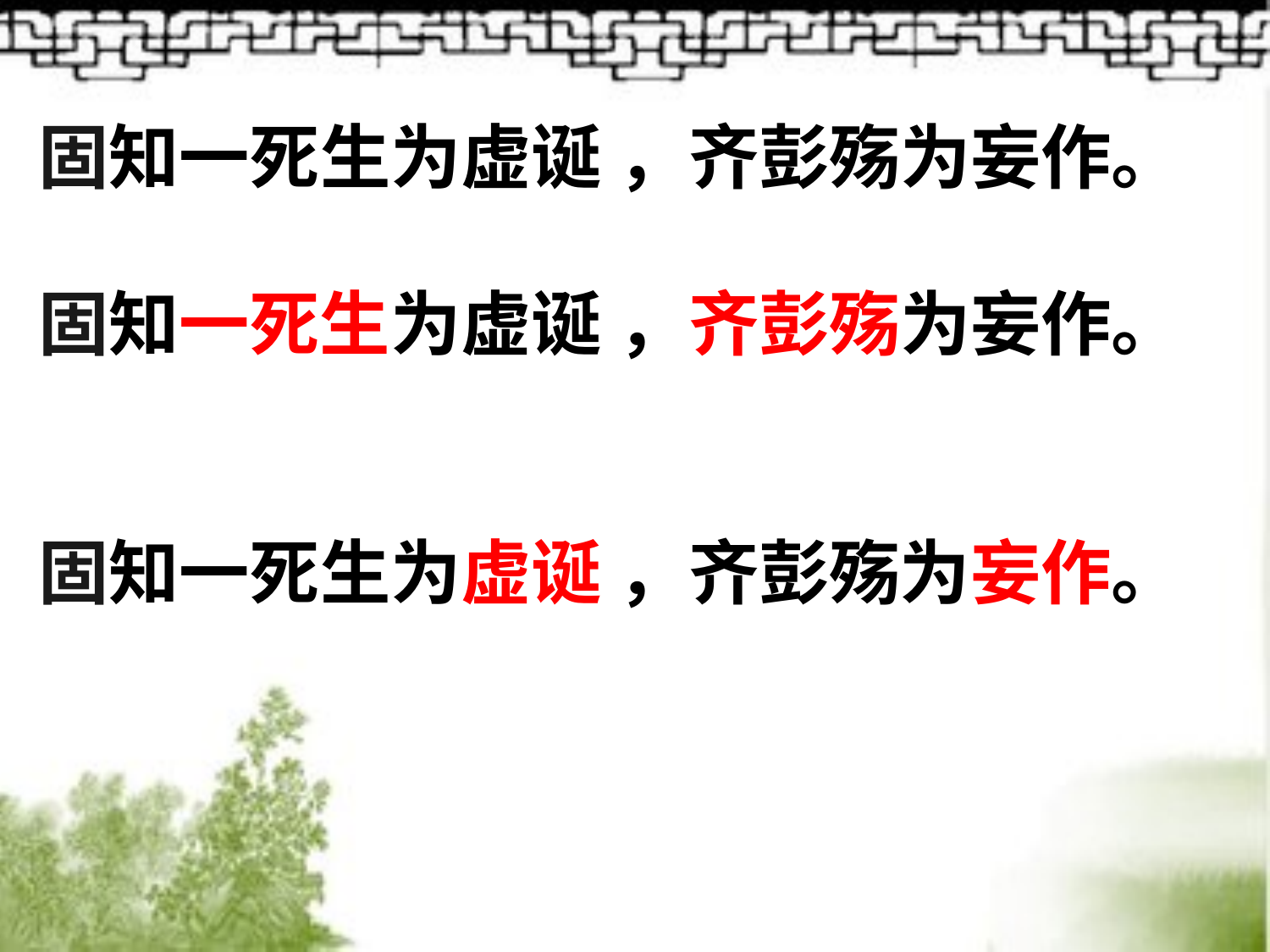

固知一死生为虚诞 ，齐彭殇为妄作。

固知一死生为虚诞 ，齐彭殇为妄作。

固知一死生为虚诞 ，齐彭殇为妄作。